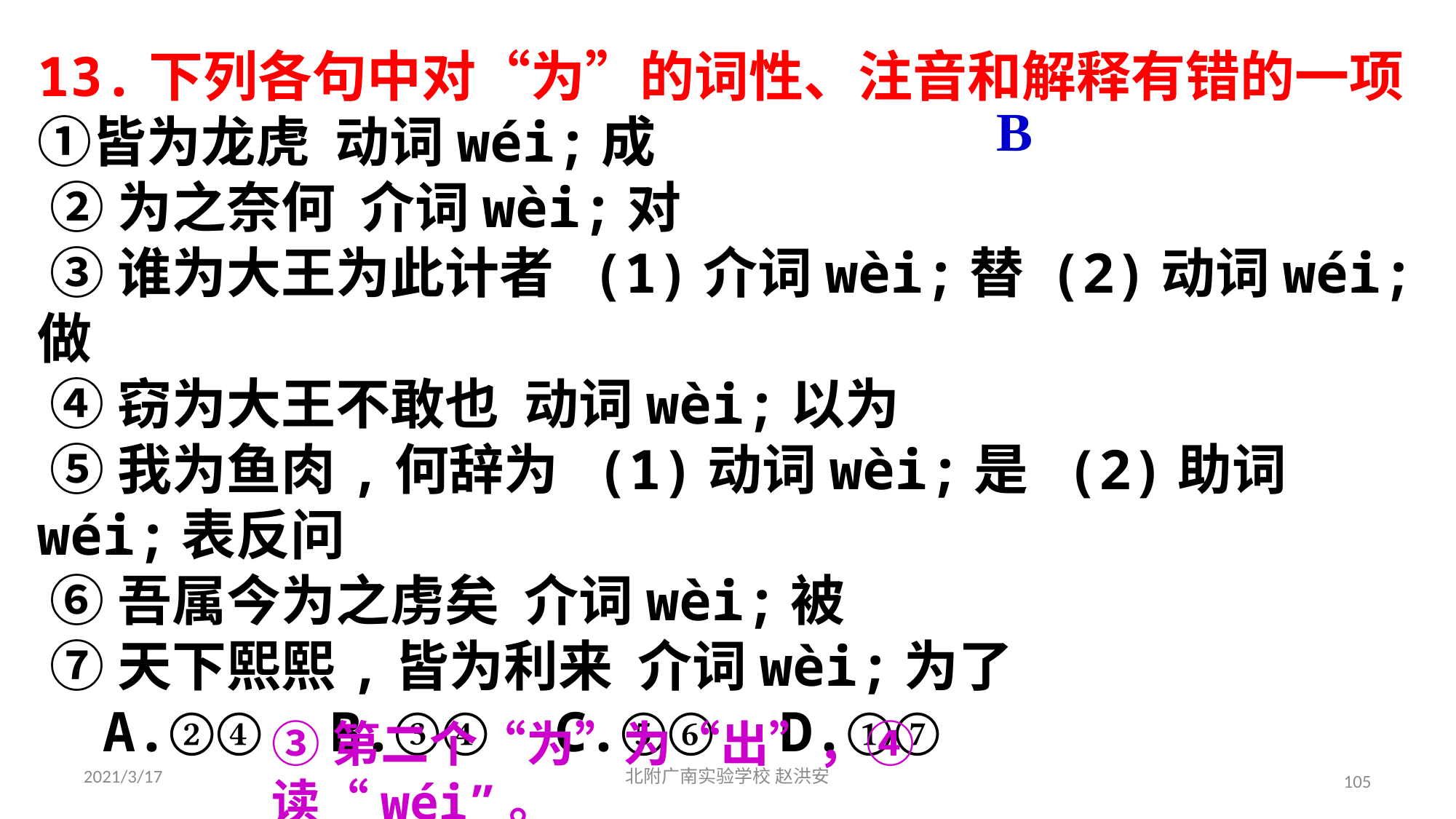

13.下列各句中对“为”的词性、注音和解释有错的一项 ①皆为龙虎  动词wéi;成
 ②为之奈何  介词wèi;对
 ③谁为大王为此计者  (1)介词wèi;替 (2)动词wéi;做
 ④窃为大王不敢也  动词wèi;以为
 ⑤我为鱼肉,何辞为  (1)动词wèi;是  (2)助词wéi;表反问
 ⑥吾属今为之虏矣  介词wèi;被
 ⑦天下熙熙,皆为利来  介词wèi;为了
  A.②④  B.③④  C.⑤⑥  D.①⑦
B
③第二个“为”为“出”，④读“wéi”。
2021/3/17
北附广南实验学校 赵洪安
105